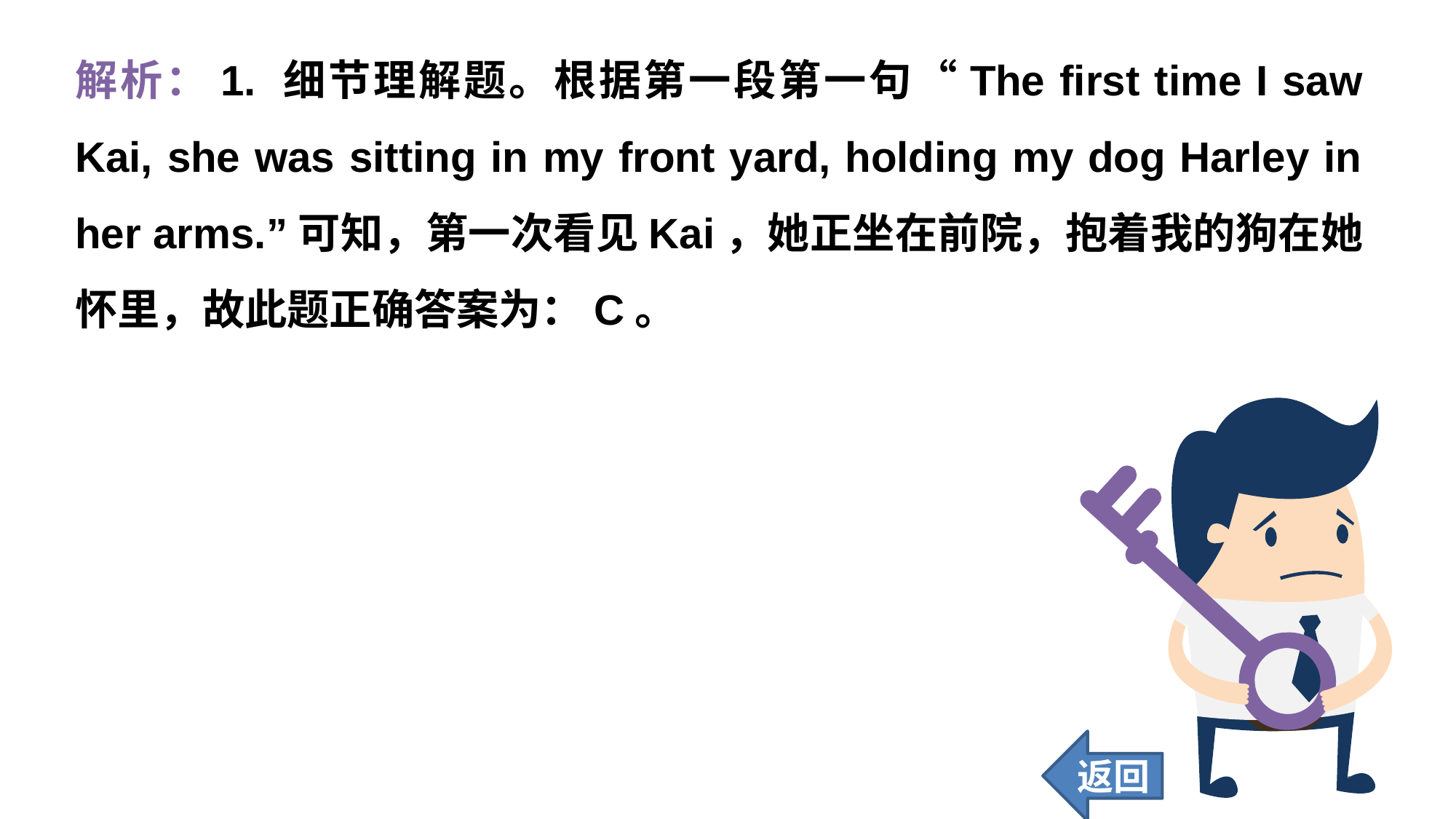

解析：1. 细节理解题。根据第一段第一句“The first time I saw Kai, she was sitting in my front yard, holding my dog Harley in her arms.”可知，第一次看见Kai，她正坐在前院，抱着我的狗在她怀里，故此题正确答案为：C。

返回
189